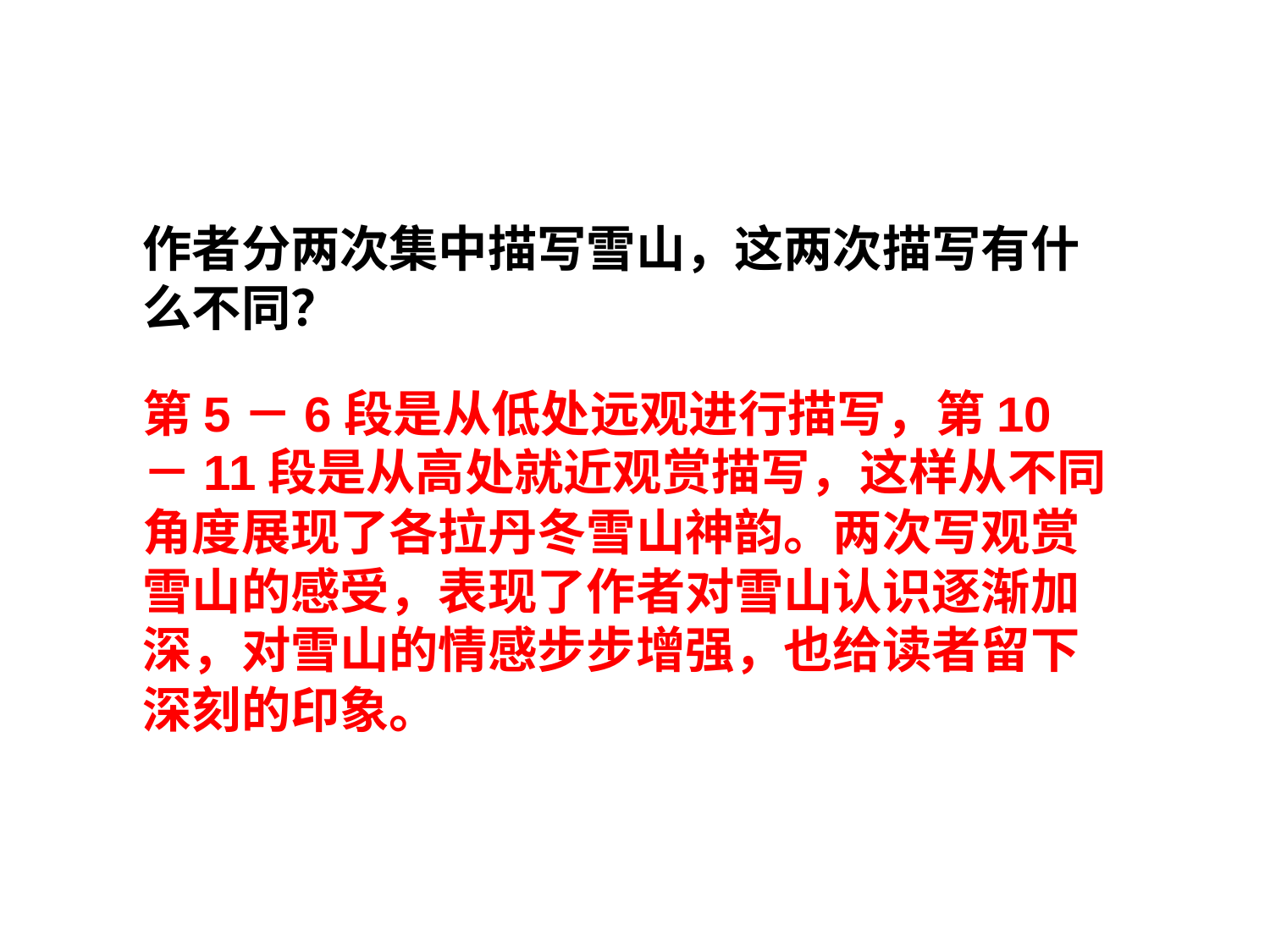

作者分两次集中描写雪山，这两次描写有什么不同？
第5－6段是从低处远观进行描写，第10－11段是从高处就近观赏描写，这样从不同角度展现了各拉丹冬雪山神韵。两次写观赏雪山的感受，表现了作者对雪山认识逐渐加深，对雪山的情感步步增强，也给读者留下深刻的印象。